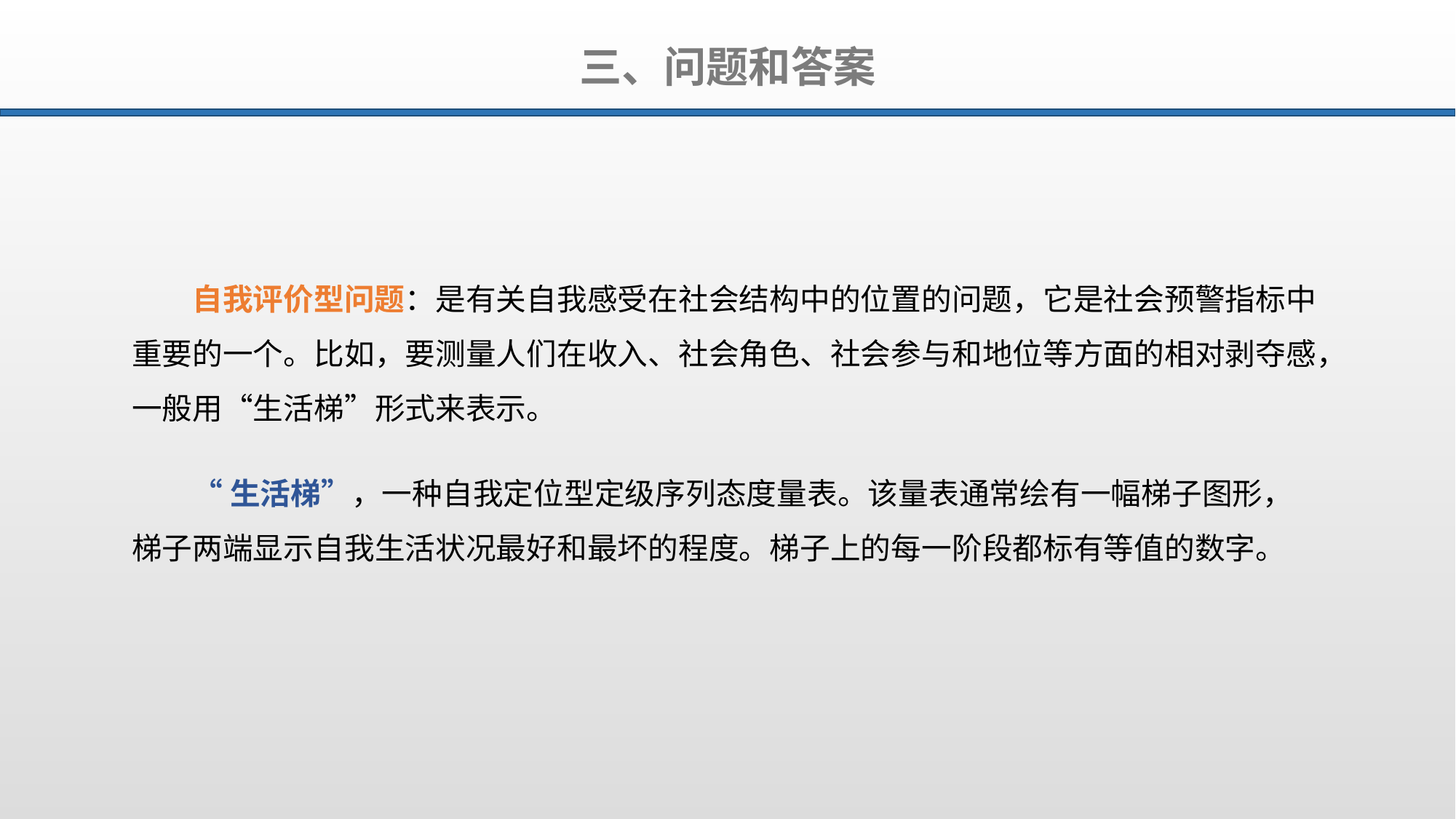

三、问题和答案

自我评价型问题：是有关自我感受在社会结构中的位置的问题，它是社会预警指标中重要的一个。比如，要测量人们在收入、社会角色、社会参与和地位等方面的相对剥夺感，一般用“生活梯”形式来表示。
“生活梯”，一种自我定位型定级序列态度量表。该量表通常绘有一幅梯子图形，梯子两端显示自我生活状况最好和最坏的程度。梯子上的每一阶段都标有等值的数字。